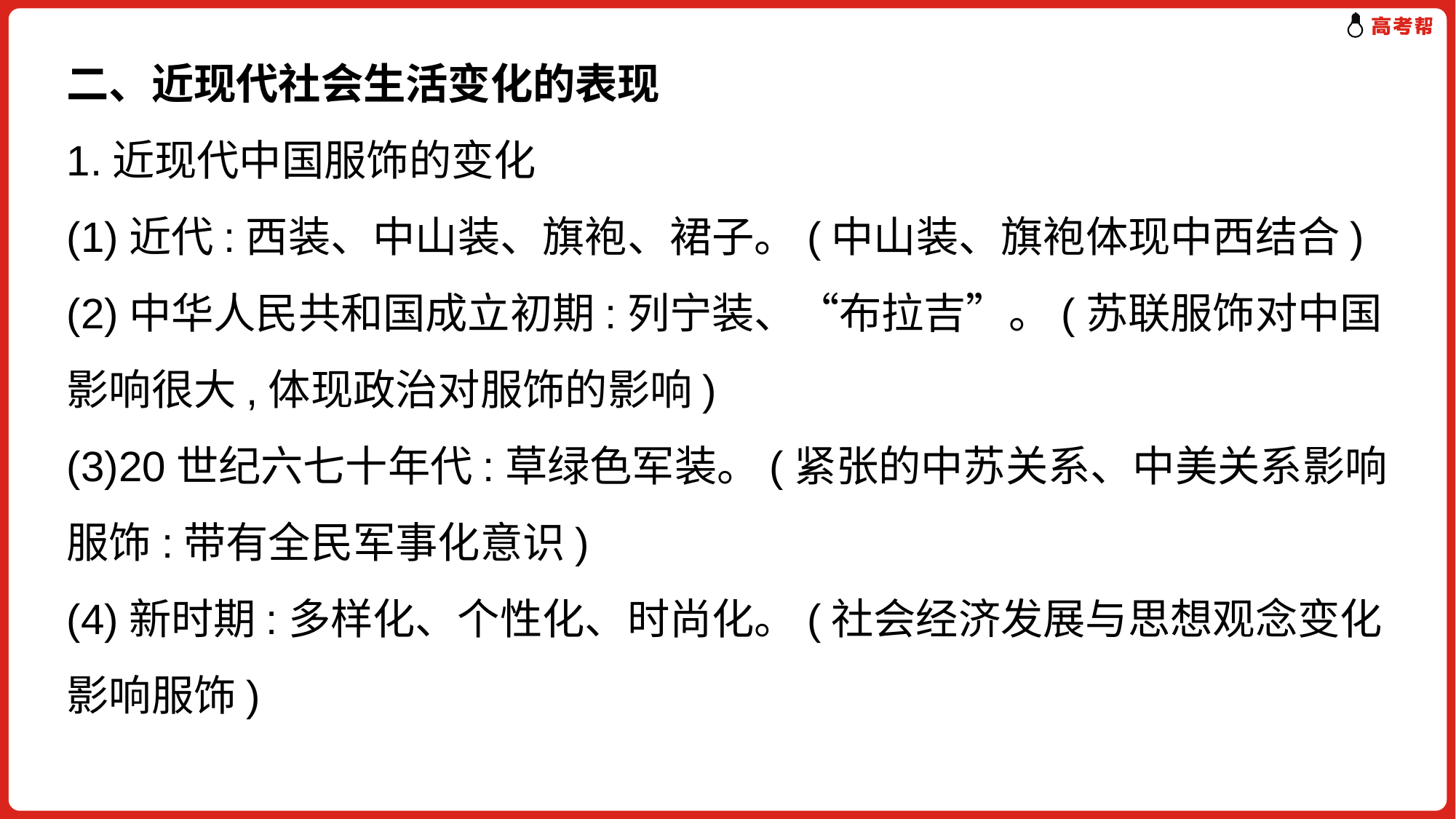

二、近现代社会生活变化的表现
1.近现代中国服饰的变化
(1)近代:西装、中山装、旗袍、裙子。(中山装、旗袍体现中西结合)
(2)中华人民共和国成立初期:列宁装、“布拉吉”。(苏联服饰对中国影响很大,体现政治对服饰的影响)
(3)20世纪六七十年代:草绿色军装。(紧张的中苏关系、中美关系影响服饰:带有全民军事化意识)
(4)新时期:多样化、个性化、时尚化。(社会经济发展与思想观念变化影响服饰)